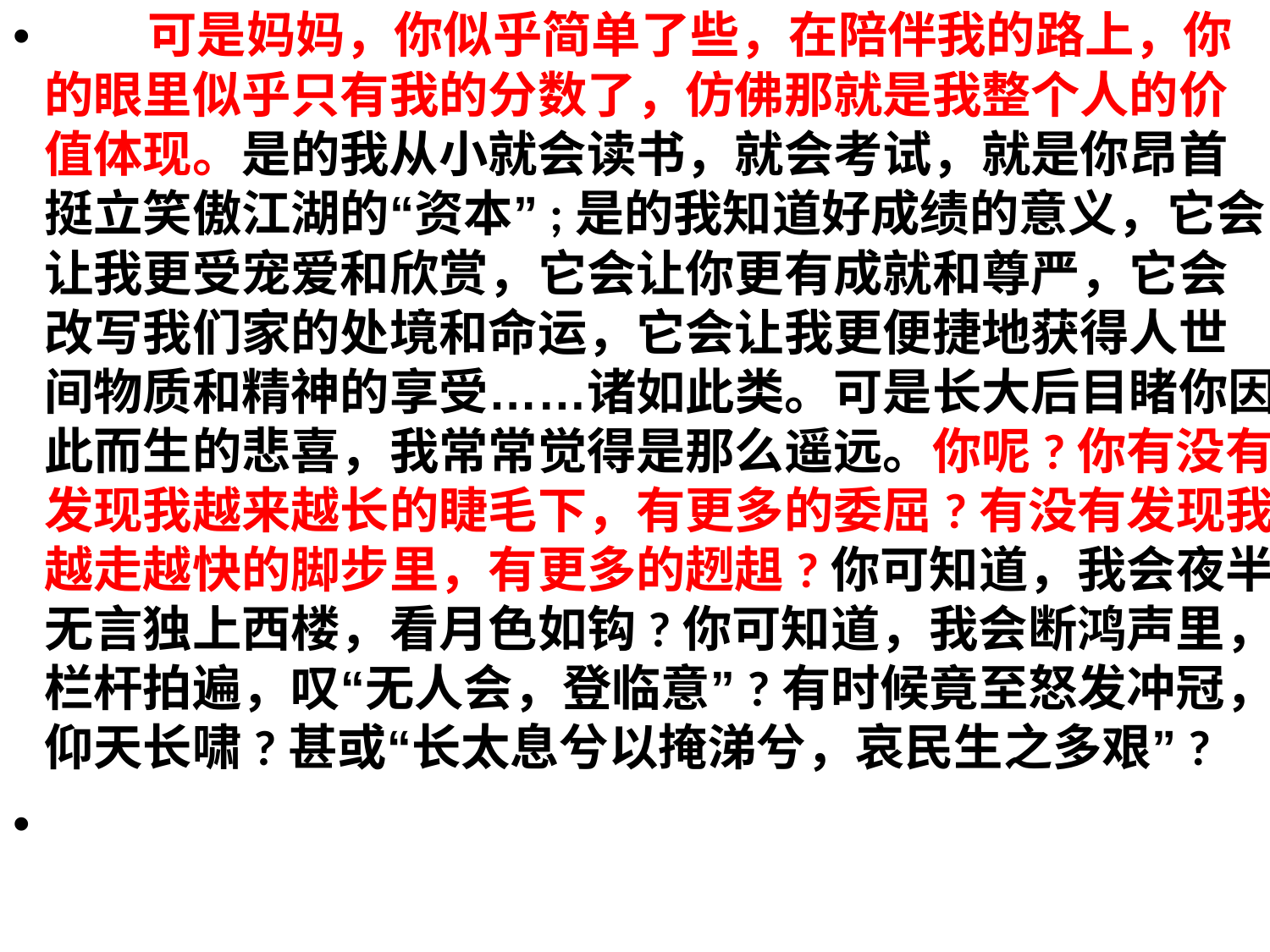

• 可是妈妈，你似乎简单了些，在陪伴我的路上，你
的眼里似乎只有我的分数了，仿佛那就是我整个人的价
值体现。是的我从小就会读书，就会考试，就是你昂首
挺立笑傲江湖的“资本”;是的我知道好成绩的意义，它会
让我更受宠爱和欣赏，它会让你更有成就和尊严，它会
改写我们家的处境和命运，它会让我更便捷地获得人世
间物质和精神的享受……诸如此类。可是长大后目睹你因
此而生的悲喜，我常常觉得是那么遥远。你呢?你有没有
发现我越来越长的睫毛下，有更多的委屈?有没有发现我
越走越快的脚步里，有更多的趔趄?你可知道，我会夜半，
无言独上西楼，看月色如钩?你可知道，我会断鸿声里，
栏杆拍遍，叹“无人会，登临意”?有时候竟至怒发冲冠，
仰天长啸?甚或“长太息兮以掩涕兮，哀民生之多艰”?
•